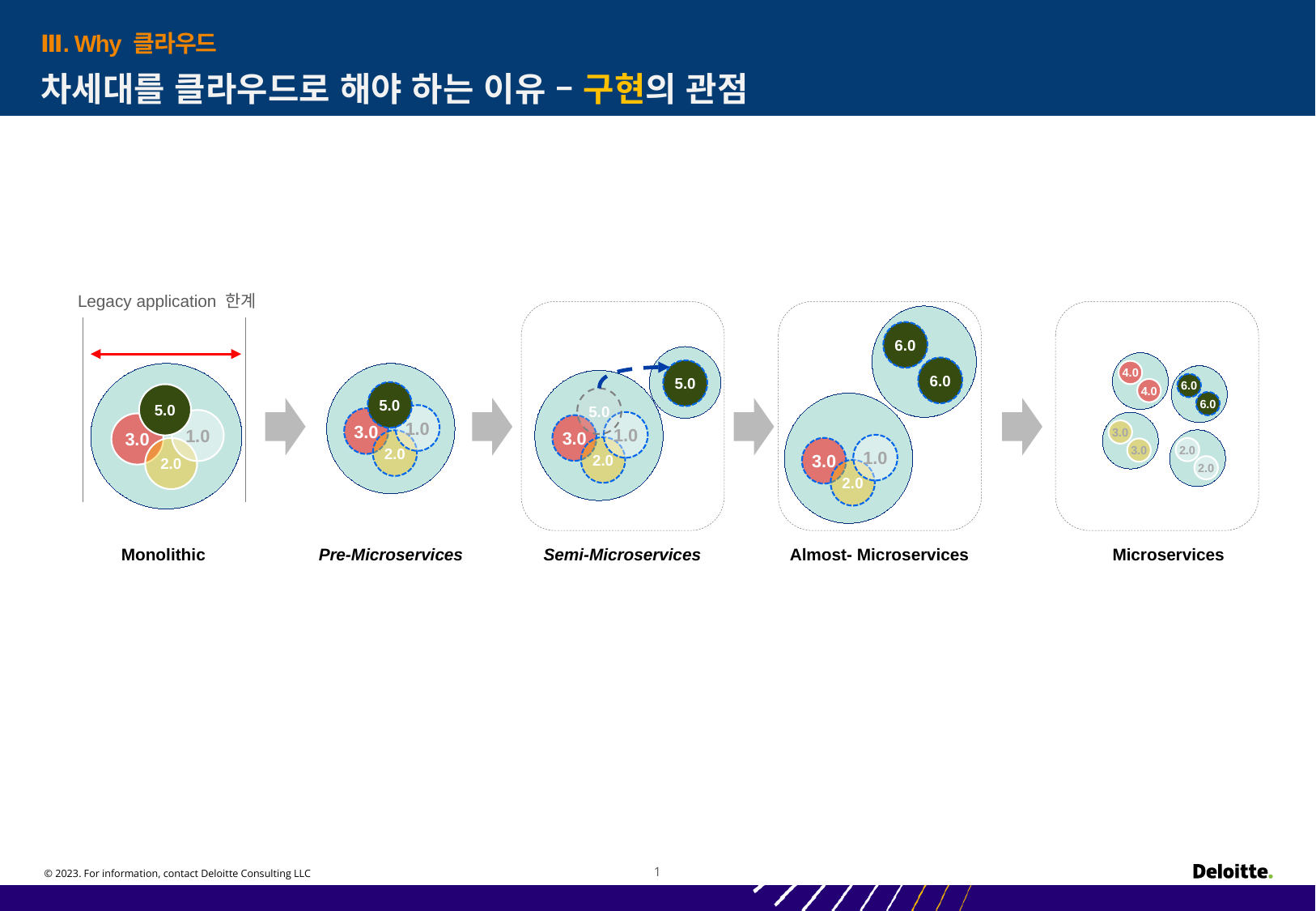

# Ⅲ. Why 클라우드
차세대를 클라우드로 해야 하는 이유 – 구현의 관점
Legacy application 한계

5.0
1.0
3.0
2.0

6.0

4.0
4.0
6.0
5.0

5.0
1.0
3.0
2.0

6.0
6.0

1.0
3.0
2.0
5.0

1.0
3.0
2.0

3.0
3.0

2.0
2.0
Monolithic
Pre-Microservices
Semi-Microservices
Almost- Microservices
Microservices